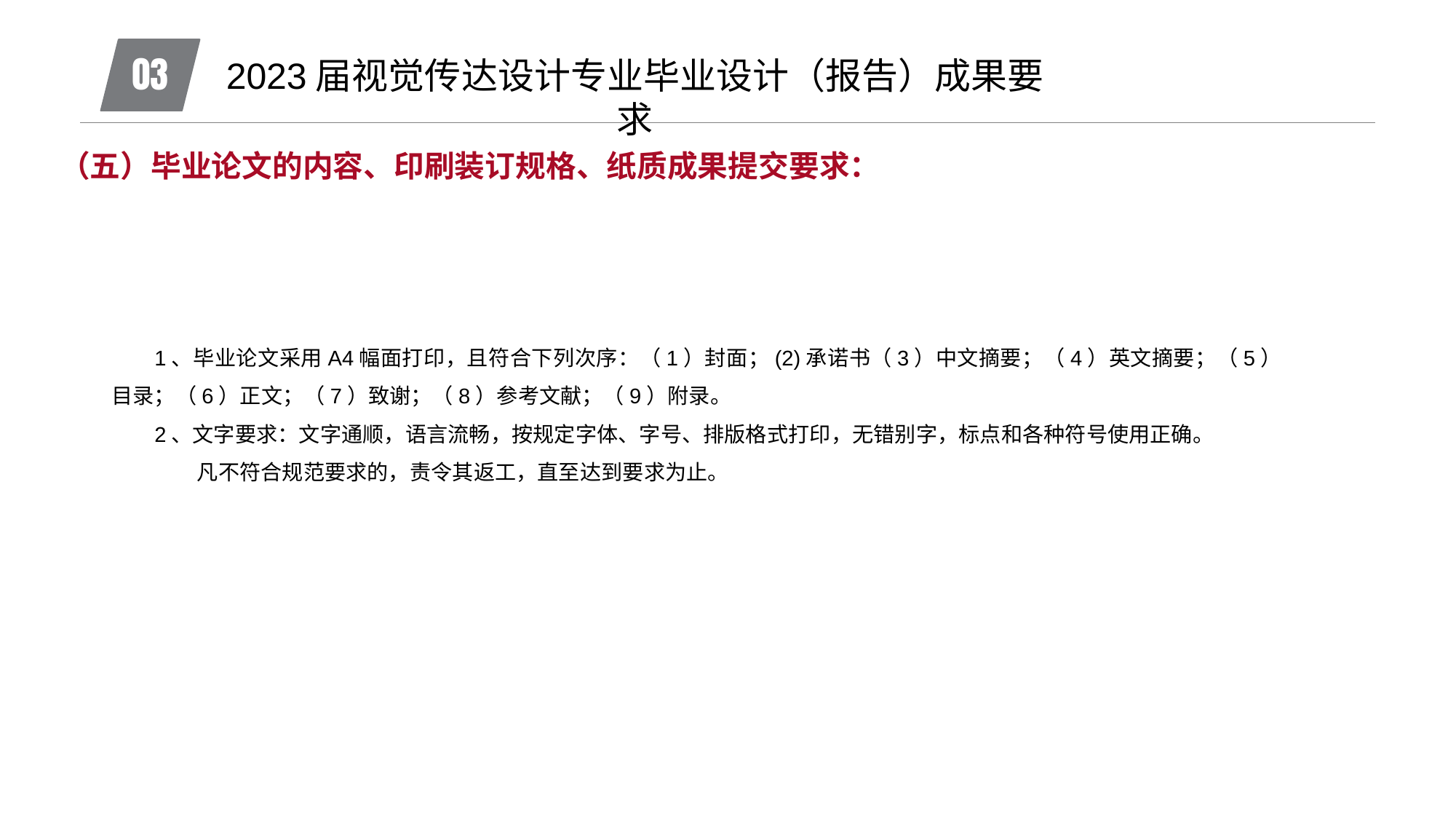

03
2023届视觉传达设计专业毕业设计（报告）成果要求
（五）毕业论文的内容、印刷装订规格、纸质成果提交要求：
1、毕业论文采用A4幅面打印，且符合下列次序：（1）封面；(2)承诺书（3）中文摘要；（4）英文摘要；（5）目录；（6）正文；（7）致谢；（8）参考文献；（9）附录。
2、文字要求：文字通顺，语言流畅，按规定字体、字号、排版格式打印，无错别字，标点和各种符号使用正确。
　　凡不符合规范要求的，责令其返工，直至达到要求为止。